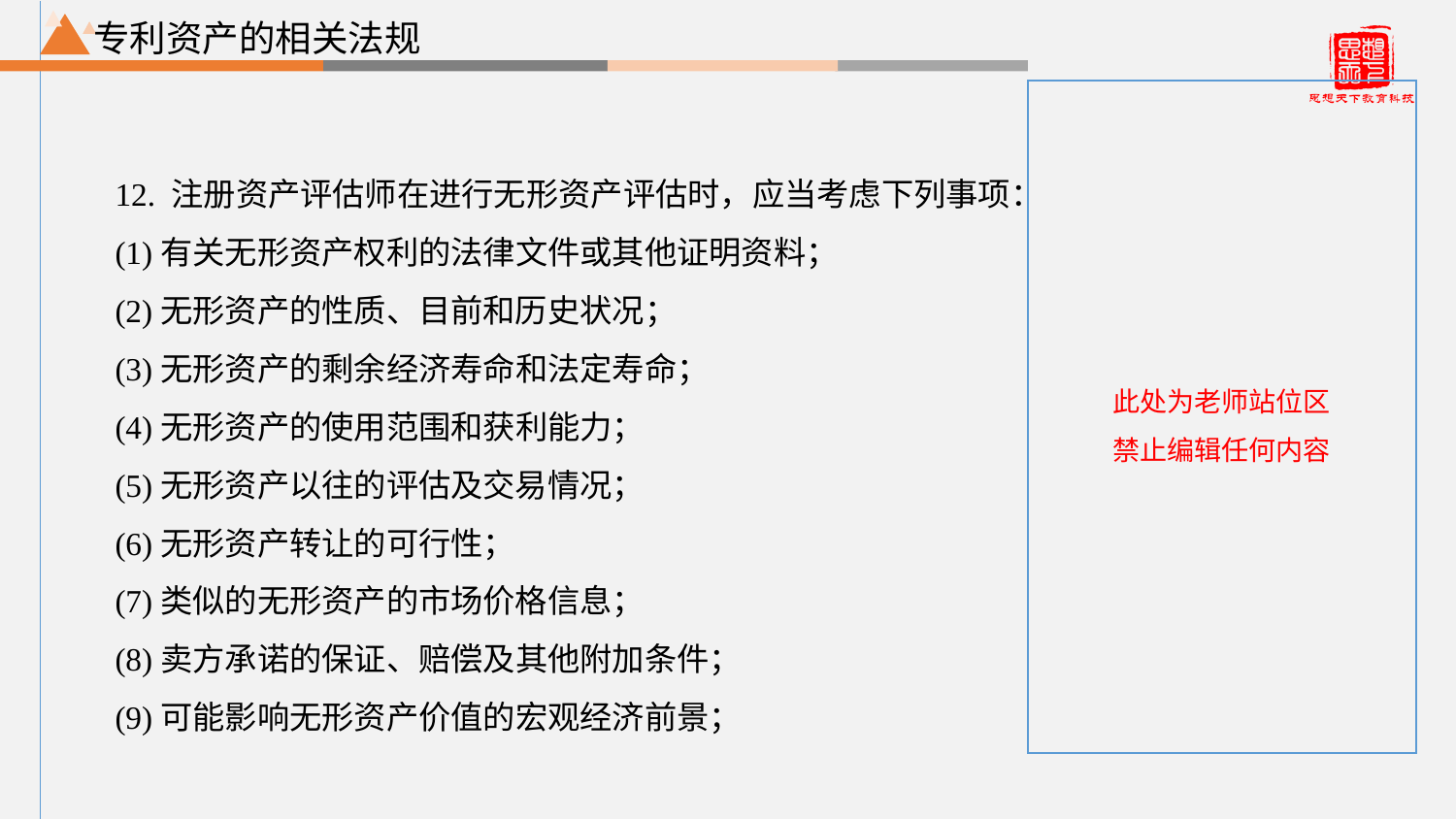

专利资产的相关法规
12. 注册资产评估师在进行无形资产评估时，应当考虑下列事项：
(1)有关无形资产权利的法律文件或其他证明资料；
(2)无形资产的性质、目前和历史状况；
(3)无形资产的剩余经济寿命和法定寿命；
(4)无形资产的使用范围和获利能力；
(5)无形资产以往的评估及交易情况；
(6)无形资产转让的可行性；
(7)类似的无形资产的市场价格信息；
(8)卖方承诺的保证、赔偿及其他附加条件；
(9)可能影响无形资产价值的宏观经济前景；

47